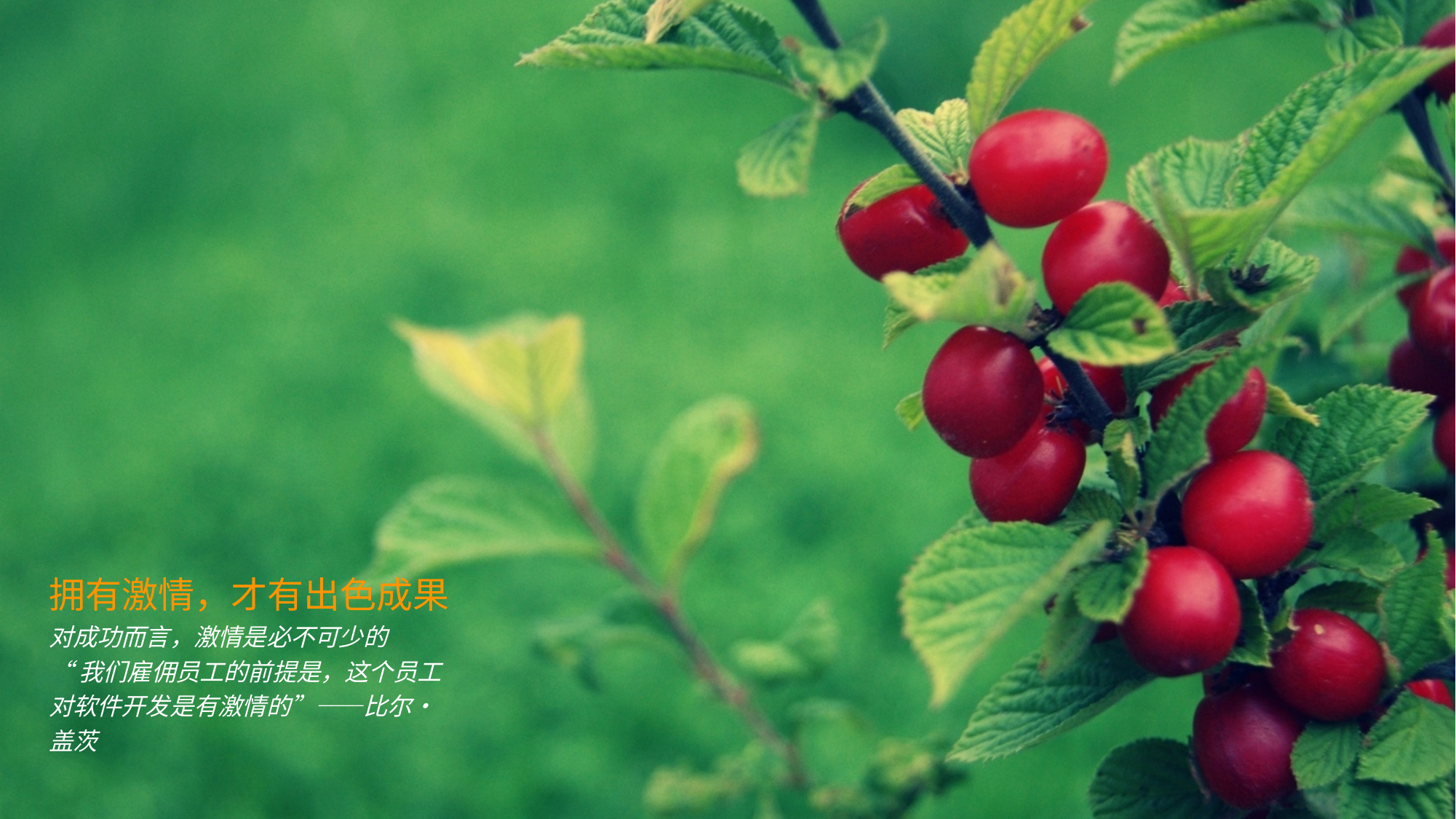

拥有激情，才有出色成果
对成功而言，激情是必不可少的
“我们雇佣员工的前提是，这个员工对软件开发是有激情的”——比尔•盖茨